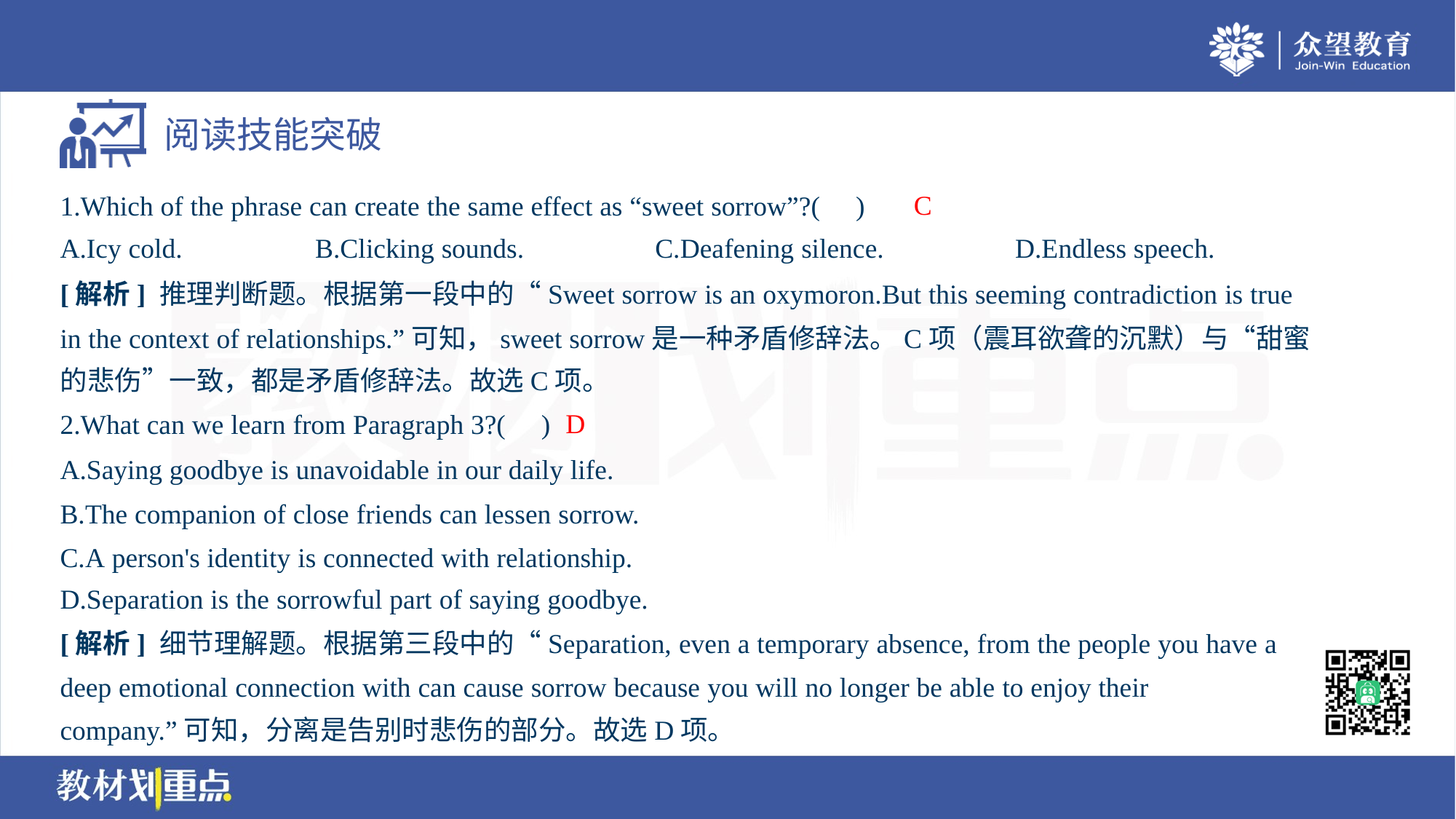

C
1.Which of the phrase can create the same effect as “sweet sorrow”?(     )
A.Icy cold.	B.Clicking sounds.	C.Deafening silence.	D.Endless speech.
[解析] 推理判断题。根据第一段中的“Sweet sorrow is an oxymoron.But this seeming contradiction is true
in the context of relationships.”可知，sweet sorrow是一种矛盾修辞法。C项（震耳欲聋的沉默）与“甜蜜
的悲伤”一致，都是矛盾修辞法。故选C项。
D
2.What can we learn from Paragraph 3?(     )
A.Saying goodbye is unavoidable in our daily life.
B.The companion of close friends can lessen sorrow.
C.A person's identity is connected with relationship.
D.Separation is the sorrowful part of saying goodbye.
[解析] 细节理解题。根据第三段中的“Separation, even a temporary absence, from the people you have a
deep emotional connection with can cause sorrow because you will no longer be able to enjoy their
company.”可知，分离是告别时悲伤的部分。故选D项。